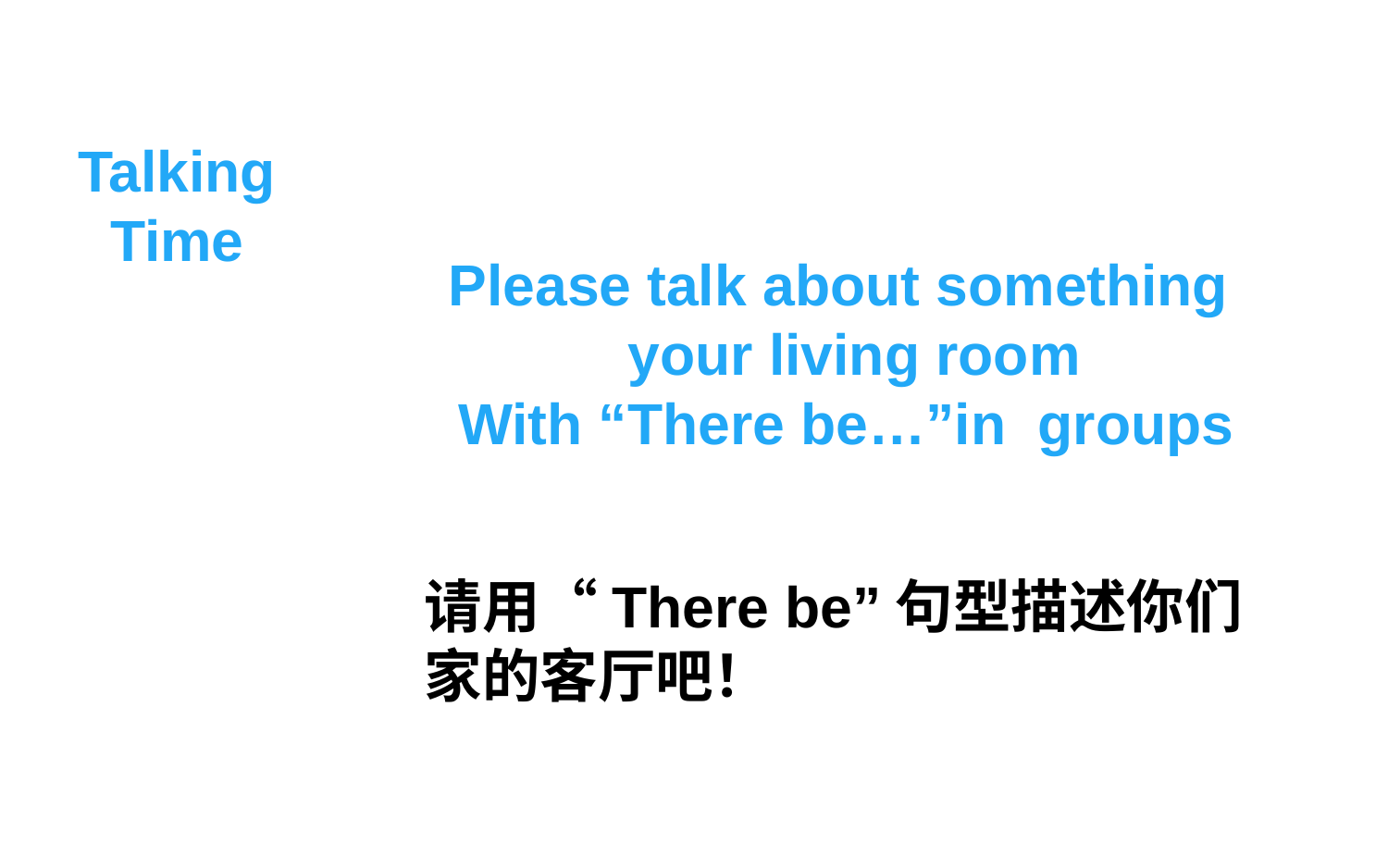

Talking
Time
Please talk about something
 your living room
With “There be…”in  groups
请用“There be”句型描述你们家的客厅吧！